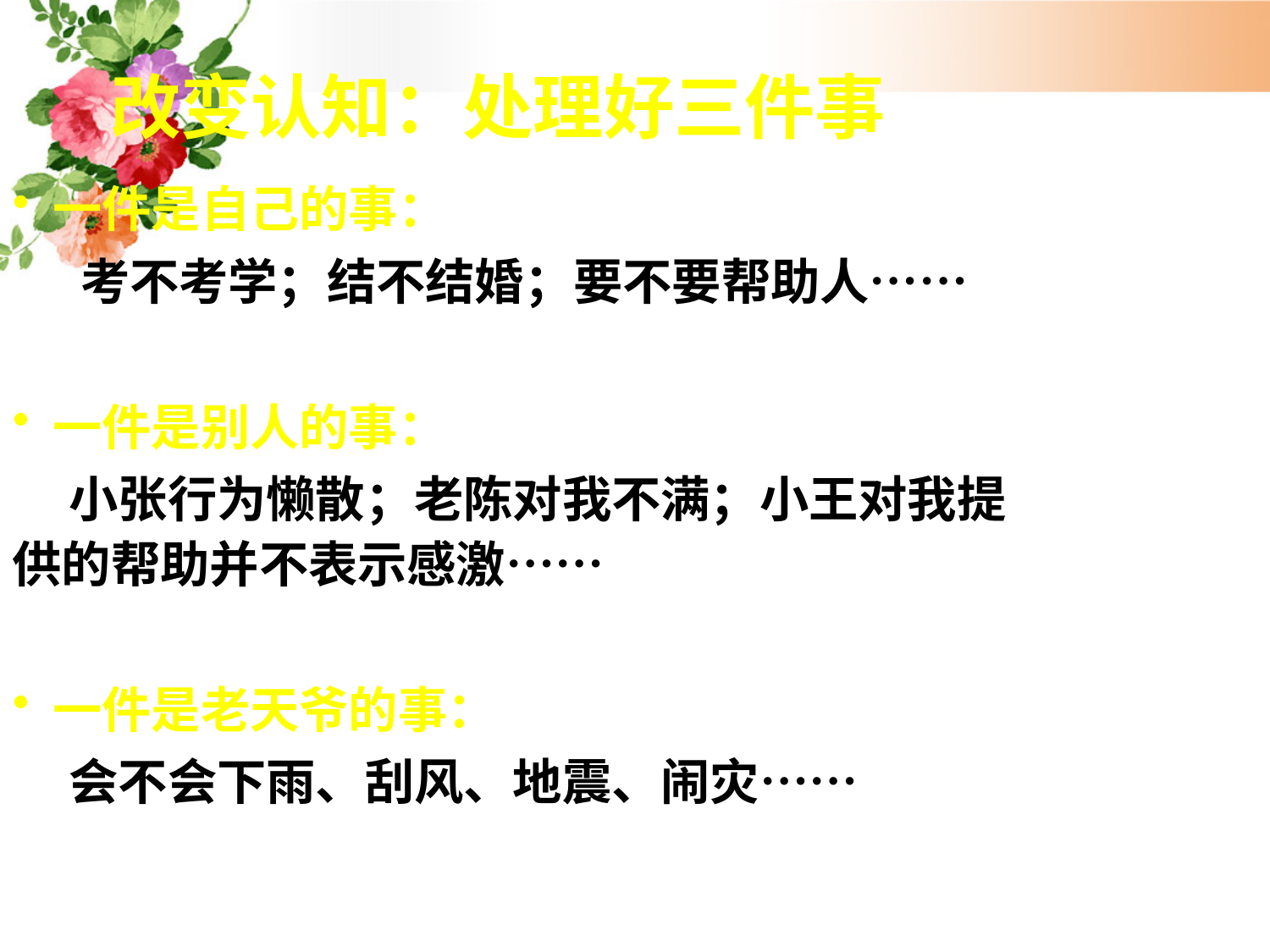

改变认知：处理好三件事
 一件是自己的事：
     考不考学；结不结婚；要不要帮助人……

 一件是别人的事：
    小张行为懒散；老陈对我不满；小王对我提供的帮助并不表示感激……

 一件是老天爷的事：
    会不会下雨、刮风、地震、闹灾……